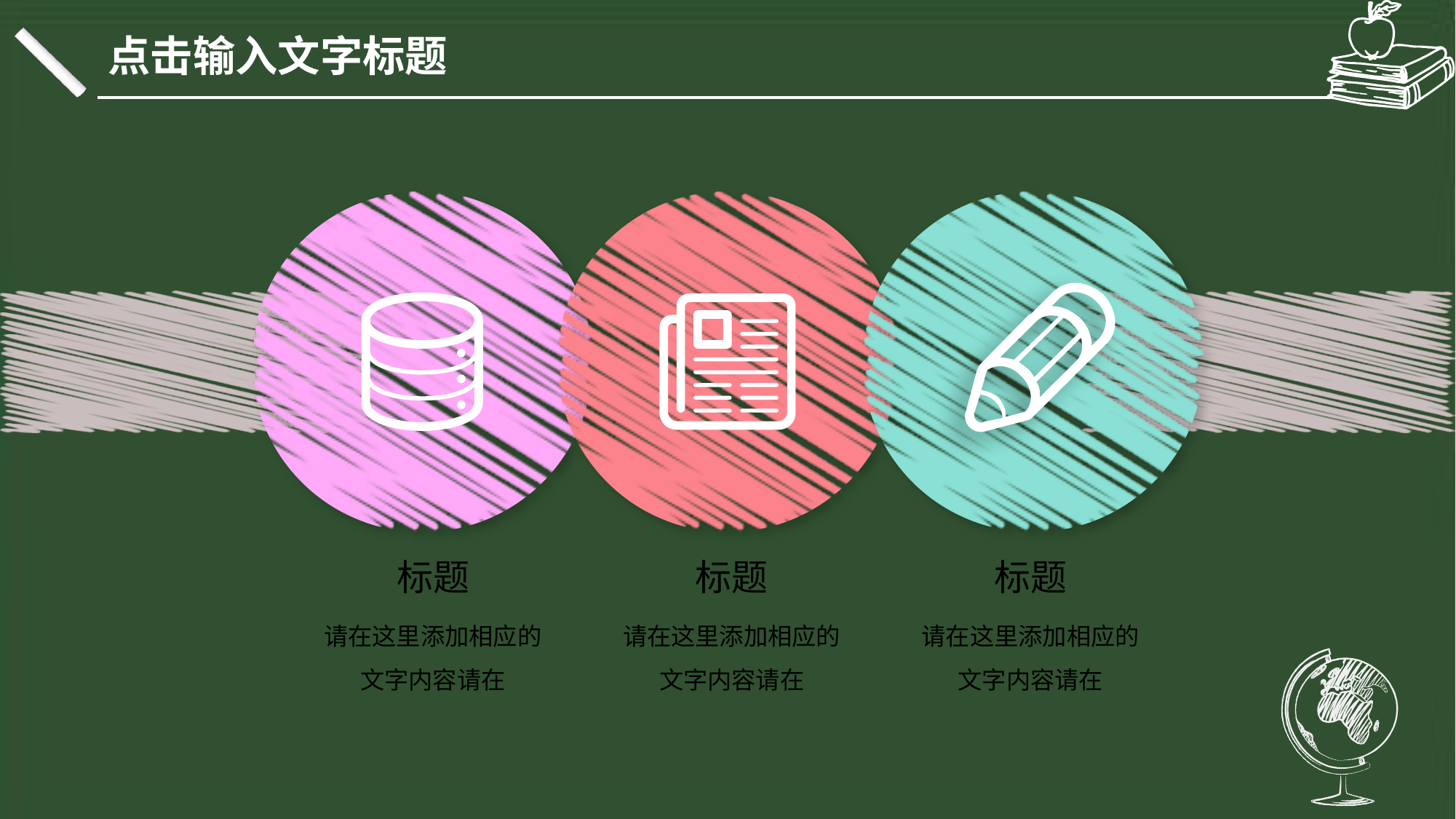

点击输入文字标题

标题
标题
标题
请在这里添加相应的文字内容请在
请在这里添加相应的文字内容请在
请在这里添加相应的文字内容请在
延时